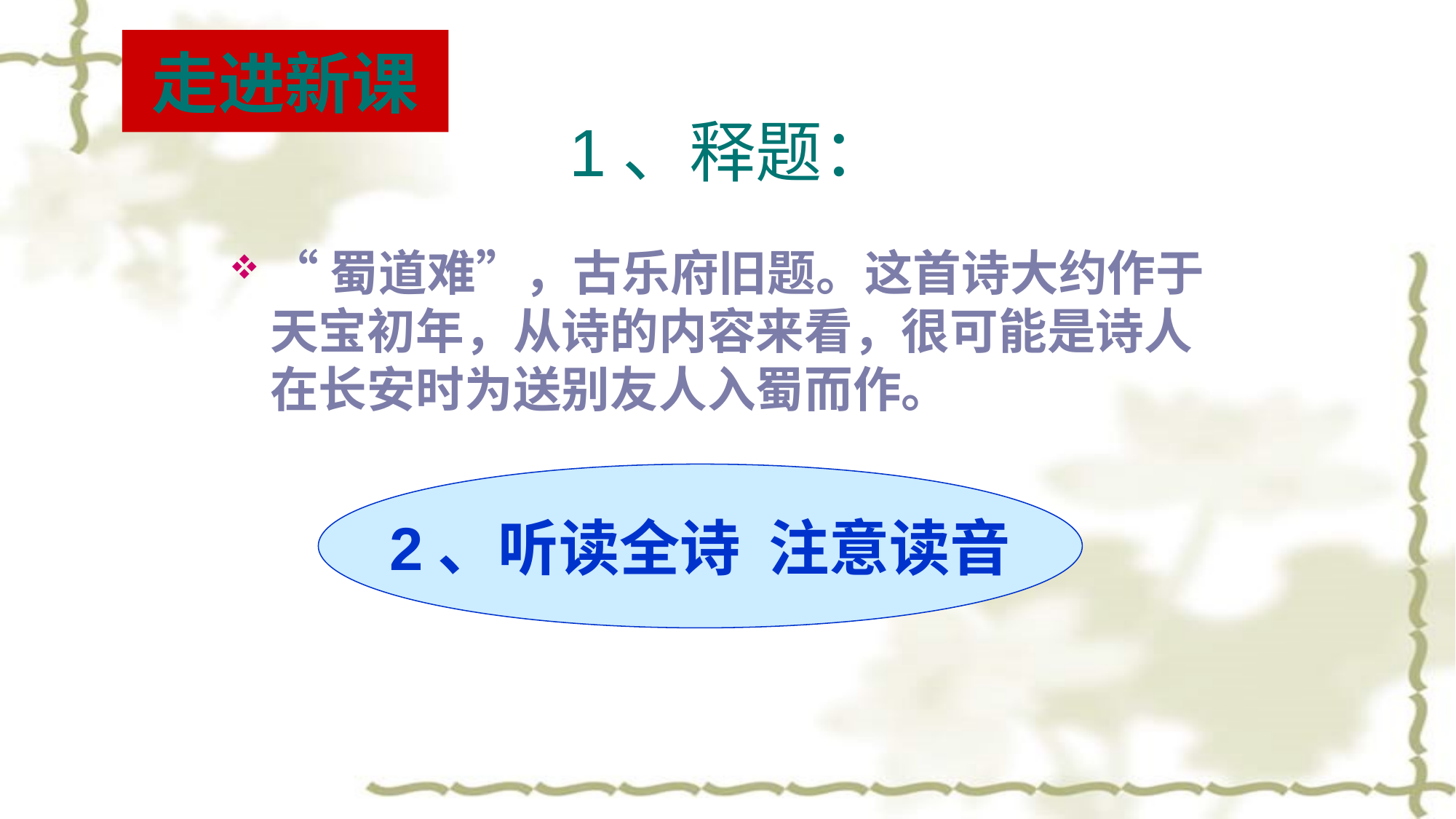

走进新课
# 1、释题：
“蜀道难”，古乐府旧题。这首诗大约作于天宝初年，从诗的内容来看，很可能是诗人在长安时为送别友人入蜀而作。
2、听读全诗  注意读音